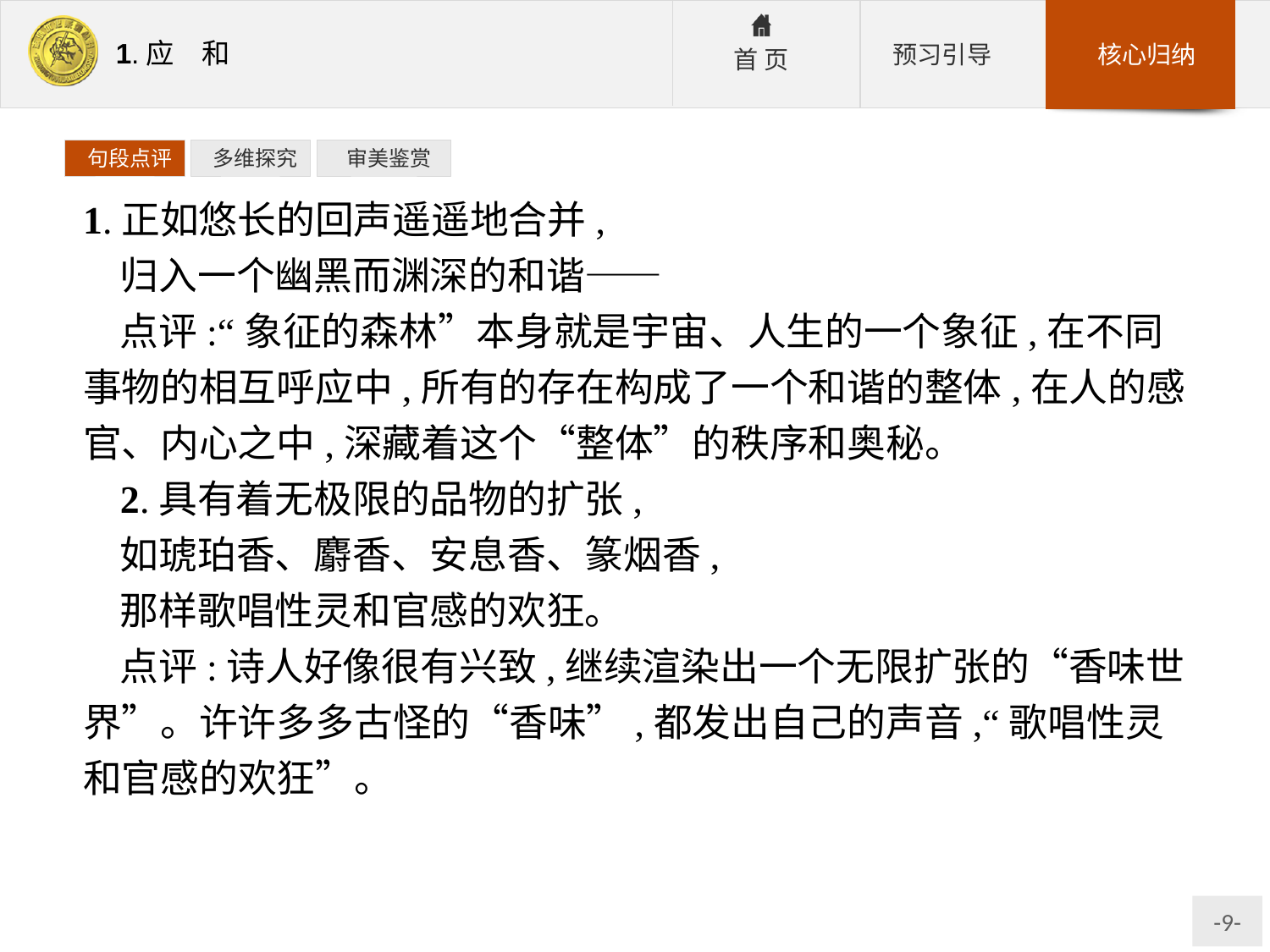

句段点评
 多维探究
 审美鉴赏
1.正如悠长的回声遥遥地合并,
归入一个幽黑而渊深的和谐——
点评:“象征的森林”本身就是宇宙、人生的一个象征,在不同事物的相互呼应中,所有的存在构成了一个和谐的整体,在人的感官、内心之中,深藏着这个“整体”的秩序和奥秘。
2.具有着无极限的品物的扩张,
如琥珀香、麝香、安息香、篆烟香,
那样歌唱性灵和官感的欢狂。
点评:诗人好像很有兴致,继续渲染出一个无限扩张的“香味世界”。许许多多古怪的“香味”,都发出自己的声音,“歌唱性灵和官感的欢狂”。